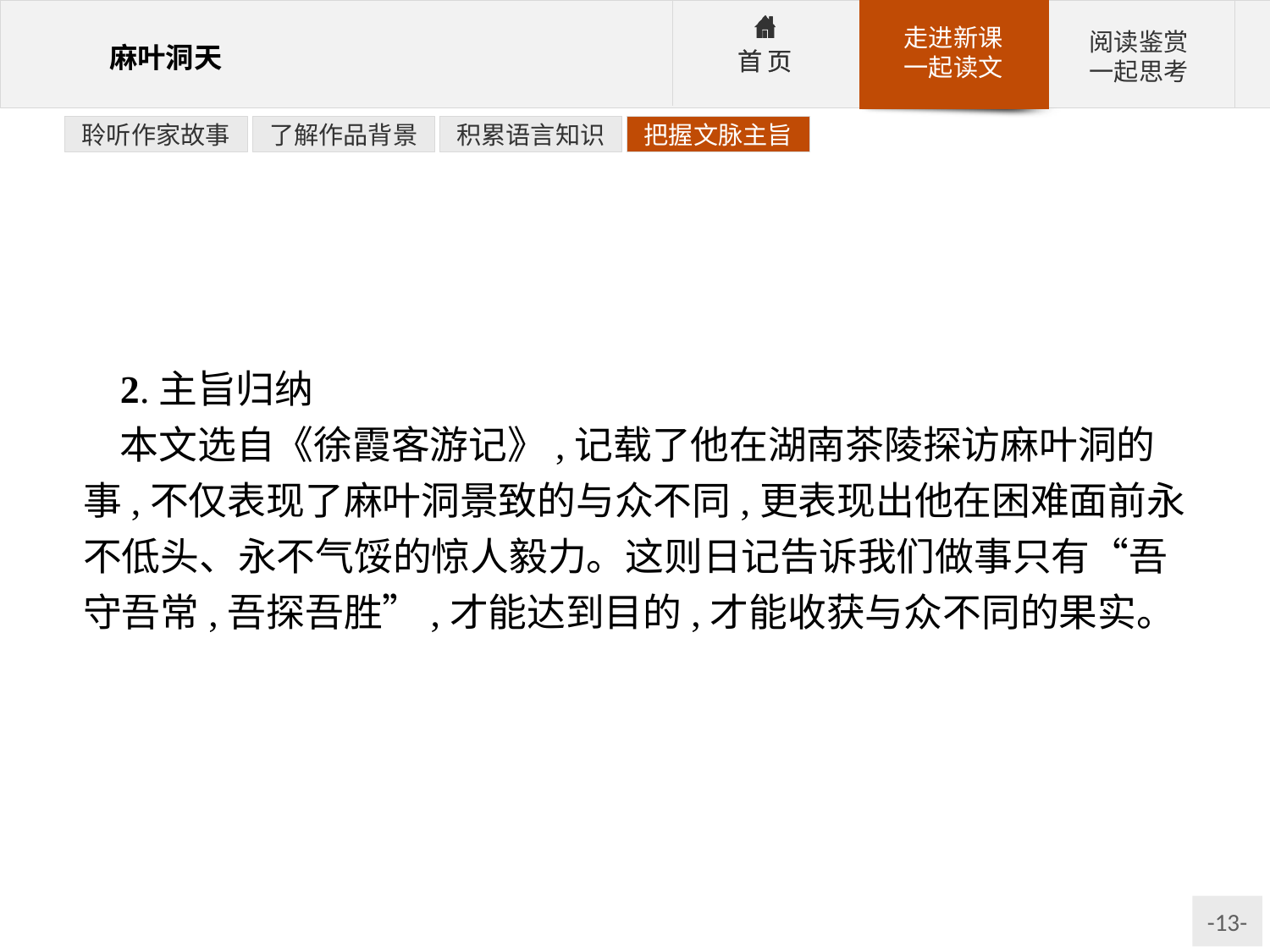

聆听作家故事
了解作品背景
积累语言知识
把握文脉主旨
2.主旨归纳
本文选自《徐霞客游记》,记载了他在湖南茶陵探访麻叶洞的事,不仅表现了麻叶洞景致的与众不同,更表现出他在困难面前永不低头、永不气馁的惊人毅力。这则日记告诉我们做事只有“吾守吾常,吾探吾胜”,才能达到目的,才能收获与众不同的果实。